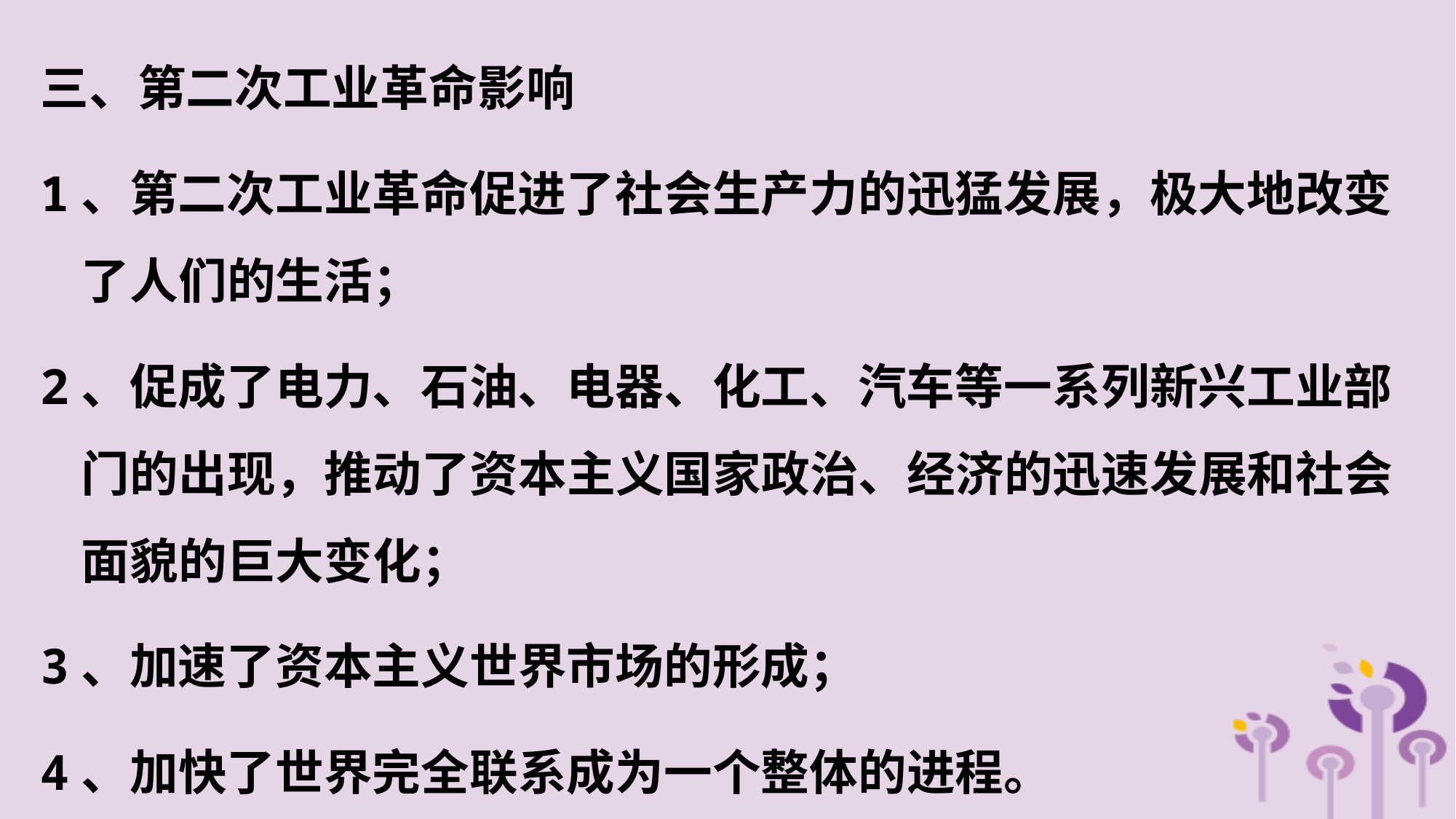

三、第二次工业革命影响
1、第二次工业革命促进了社会生产力的迅猛发展，极大地改变了人们的生活；
2、促成了电力、石油、电器、化工、汽车等一系列新兴工业部门的出现，推动了资本主义国家政治、经济的迅速发展和社会面貌的巨大变化；
3、加速了资本主义世界市场的形成；
4、加快了世界完全联系成为一个整体的进程。